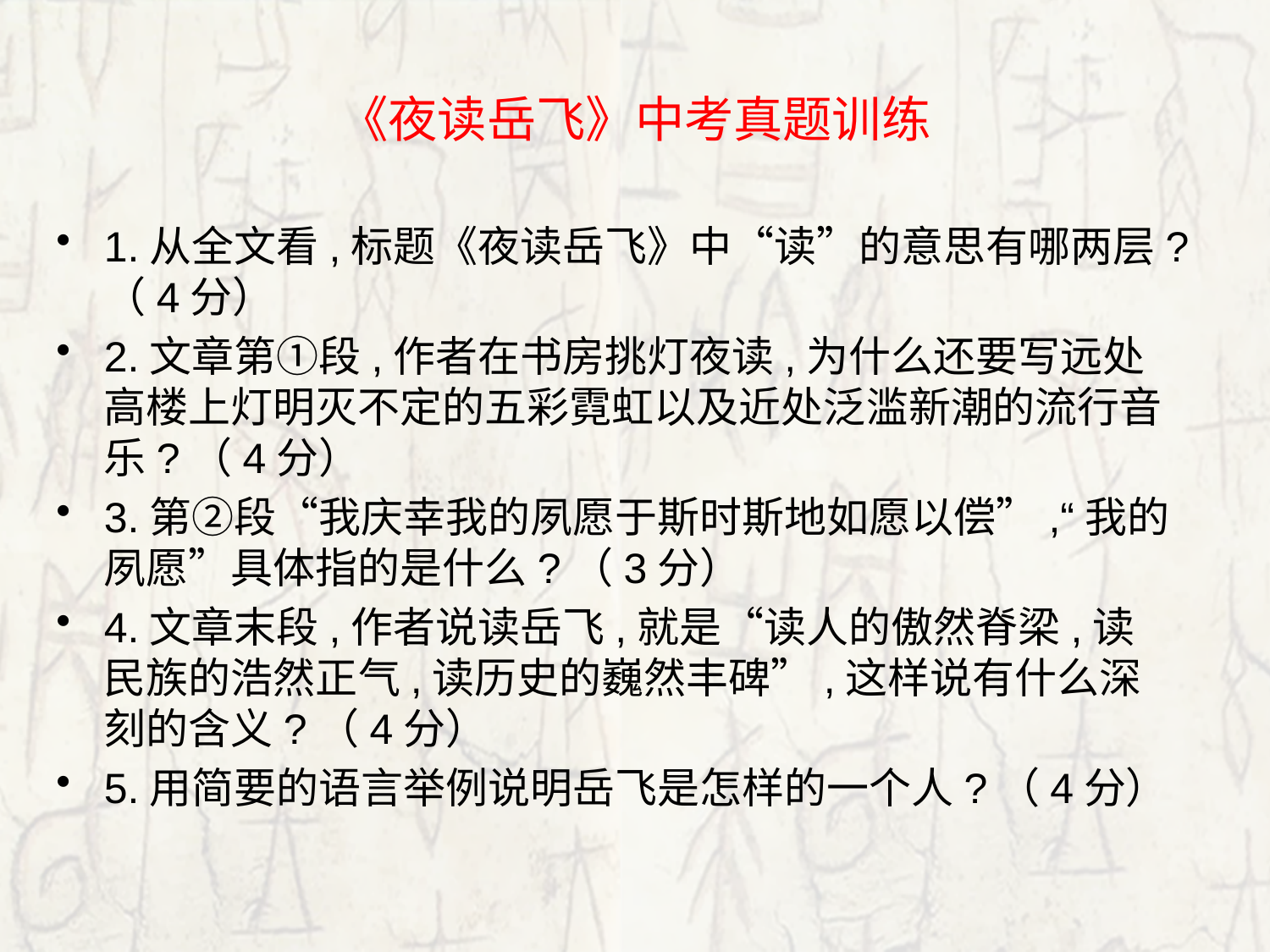

# 《夜读岳飞》中考真题训练
1.从全文看,标题《夜读岳飞》中“读”的意思有哪两层?（4分）
2.文章第①段,作者在书房挑灯夜读,为什么还要写远处高楼上灯明灭不定的五彩霓虹以及近处泛滥新潮的流行音乐?（4分）
3.第②段“我庆幸我的夙愿于斯时斯地如愿以偿”,“我的夙愿”具体指的是什么?（3分）
4.文章末段,作者说读岳飞,就是“读人的傲然脊梁,读民族的浩然正气,读历史的巍然丰碑”,这样说有什么深刻的含义?（4分）
5.用简要的语言举例说明岳飞是怎样的一个人?（4分）